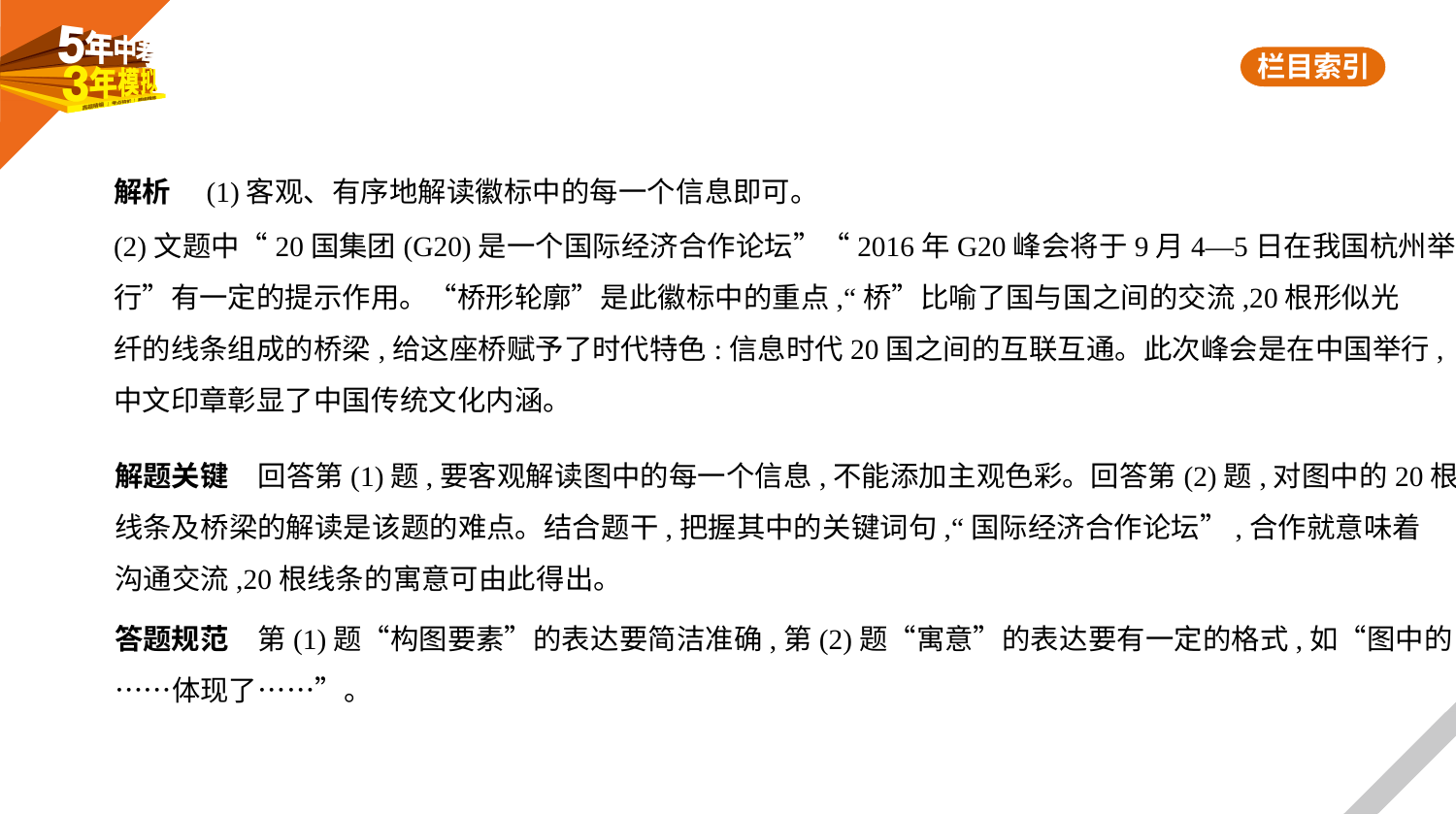

解析　(1)客观、有序地解读徽标中的每一个信息即可。
(2)文题中“20国集团(G20)是一个国际经济合作论坛”“2016年G20峰会将于9月4—5日在我国杭州举
行”有一定的提示作用。“桥形轮廓”是此徽标中的重点,“桥”比喻了国与国之间的交流,20根形似光
纤的线条组成的桥梁,给这座桥赋予了时代特色:信息时代20国之间的互联互通。此次峰会是在中国举行,
中文印章彰显了中国传统文化内涵。
解题关键　回答第(1)题,要客观解读图中的每一个信息,不能添加主观色彩。回答第(2)题,对图中的20根
线条及桥梁的解读是该题的难点。结合题干,把握其中的关键词句,“国际经济合作论坛”,合作就意味着
沟通交流,20根线条的寓意可由此得出。
答题规范　第(1)题“构图要素”的表达要简洁准确,第(2)题“寓意”的表达要有一定的格式,如“图中的
……体现了……”。